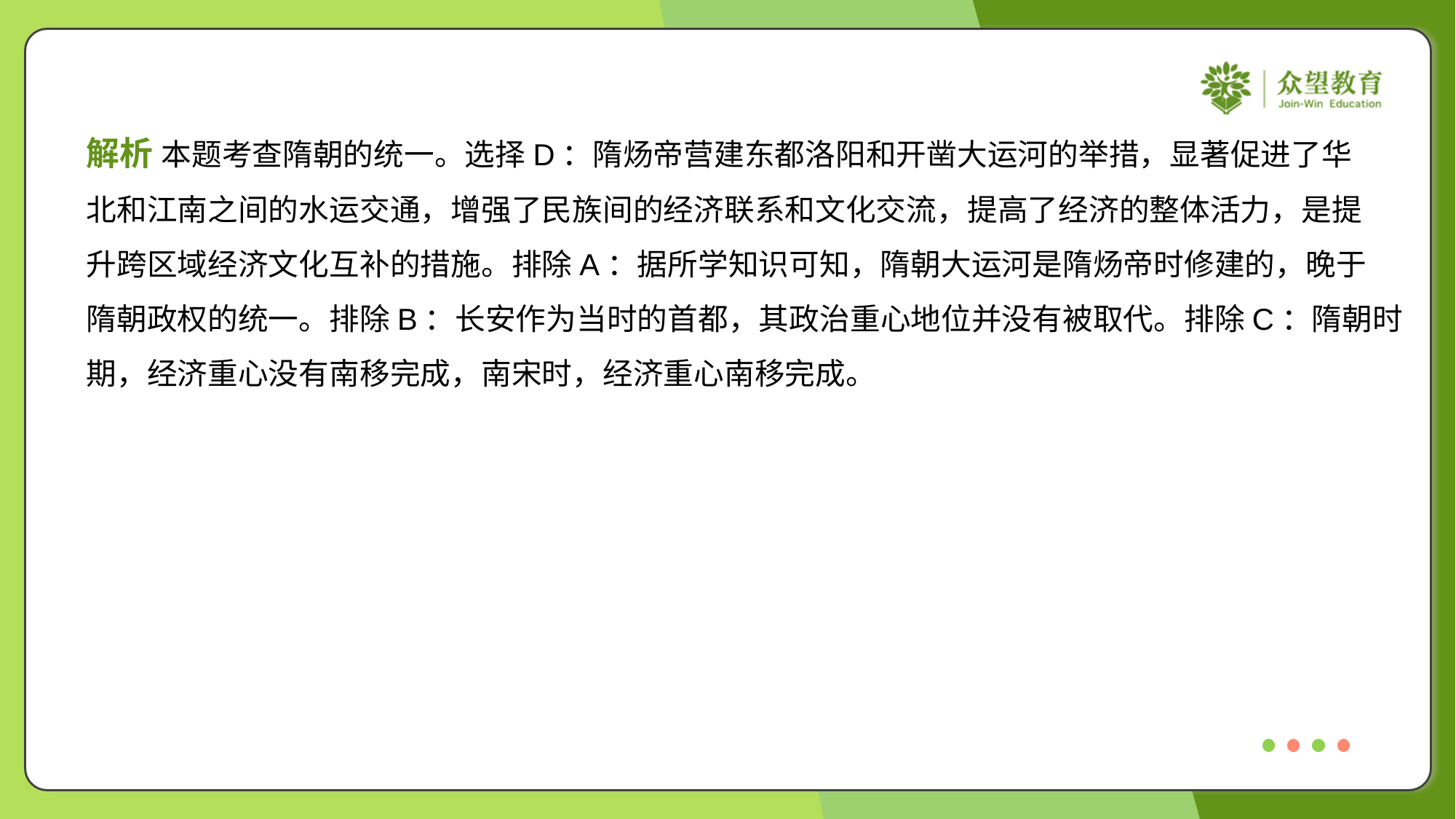

解析 本题考查隋朝的统一。选择D：隋炀帝营建东都洛阳和开凿大运河的举措，显著促进了华
北和江南之间的水运交通，增强了民族间的经济联系和文化交流，提高了经济的整体活力，是提
升跨区域经济文化互补的措施。排除A：据所学知识可知，隋朝大运河是隋炀帝时修建的，晚于
隋朝政权的统一。排除B：长安作为当时的首都，其政治重心地位并没有被取代。排除C：隋朝时
期，经济重心没有南移完成，南宋时，经济重心南移完成。